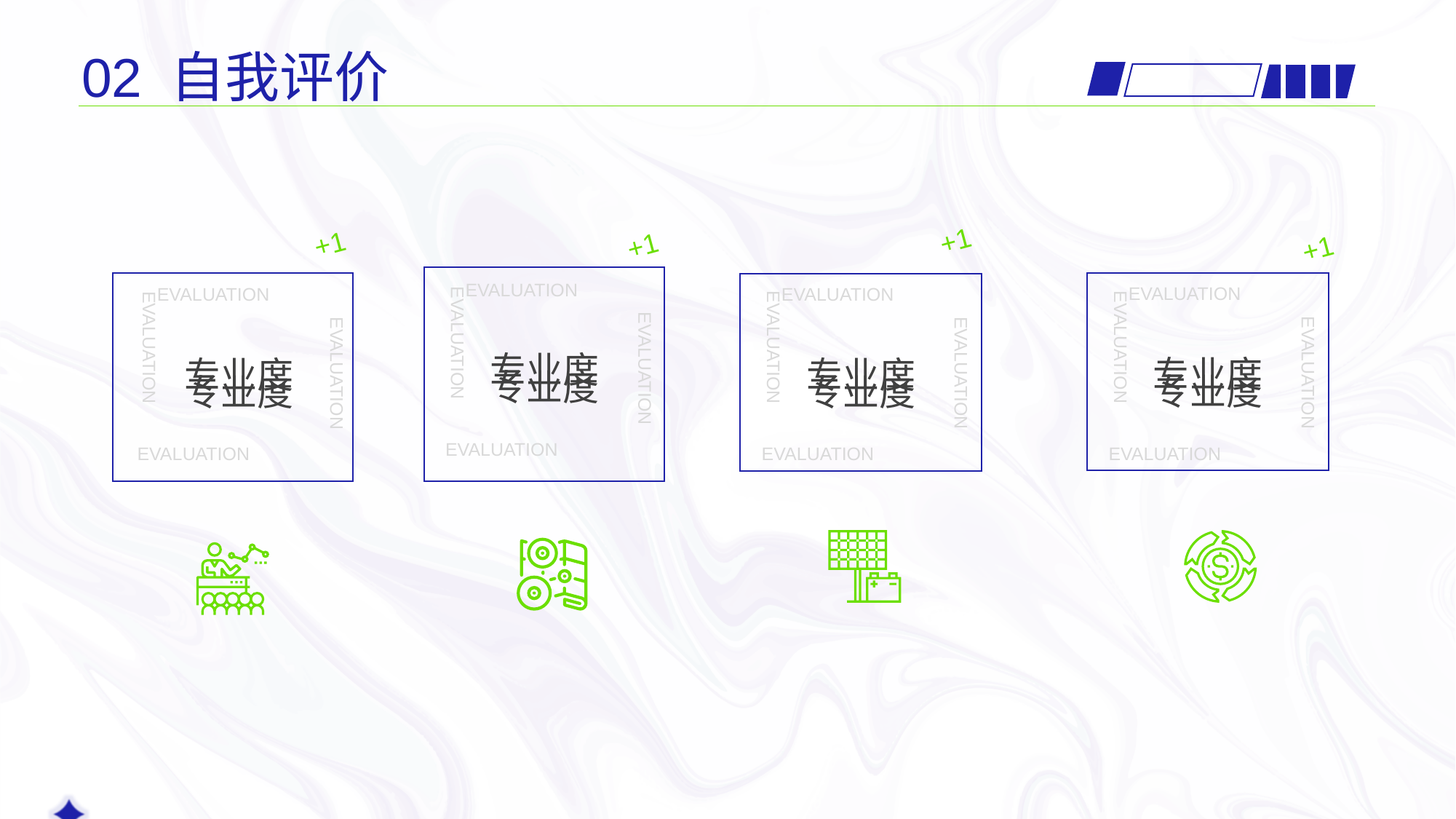

02 自我评价
+1
+1
+1
+1

EVALUATION

EVALUATION
EVALUATION
EVALUATION
EVALUATION
EVALUATION
EVALUATION
EVALUATION
EVALUATION
EVALUATION
EVALUATION
EVALUATION
专业度
专业度
专业度
专业度
专业度
专业度
专业度
专业度
EVALUATION
EVALUATION
EVALUATION
EVALUATION